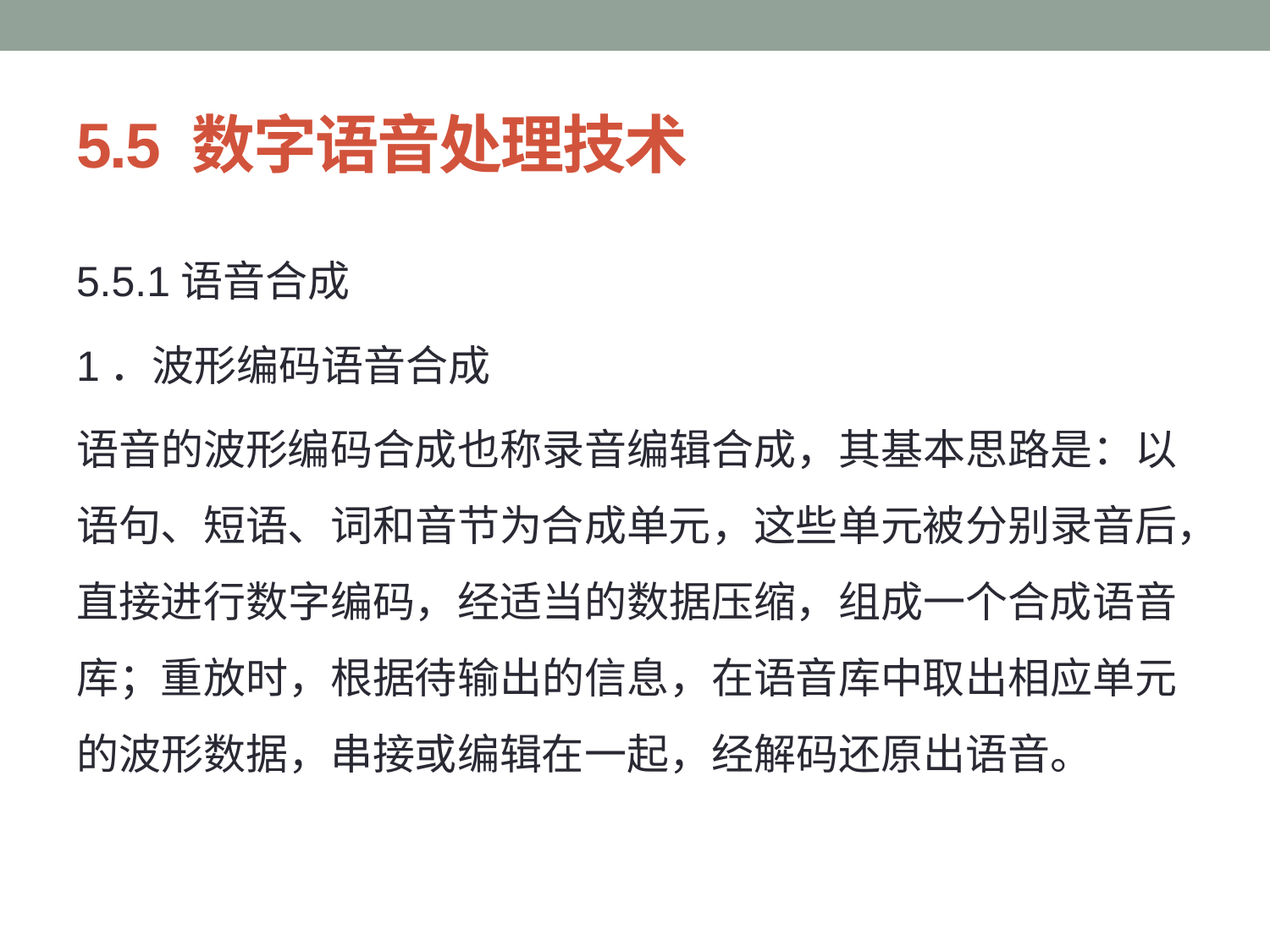

# 5.5 数字语音处理技术
5.5.1语音合成
1．波形编码语音合成
语音的波形编码合成也称录音编辑合成，其基本思路是：以语句、短语、词和音节为合成单元，这些单元被分别录音后，直接进行数字编码，经适当的数据压缩，组成一个合成语音库；重放时，根据待输出的信息，在语音库中取出相应单元的波形数据，串接或编辑在一起，经解码还原出语音。